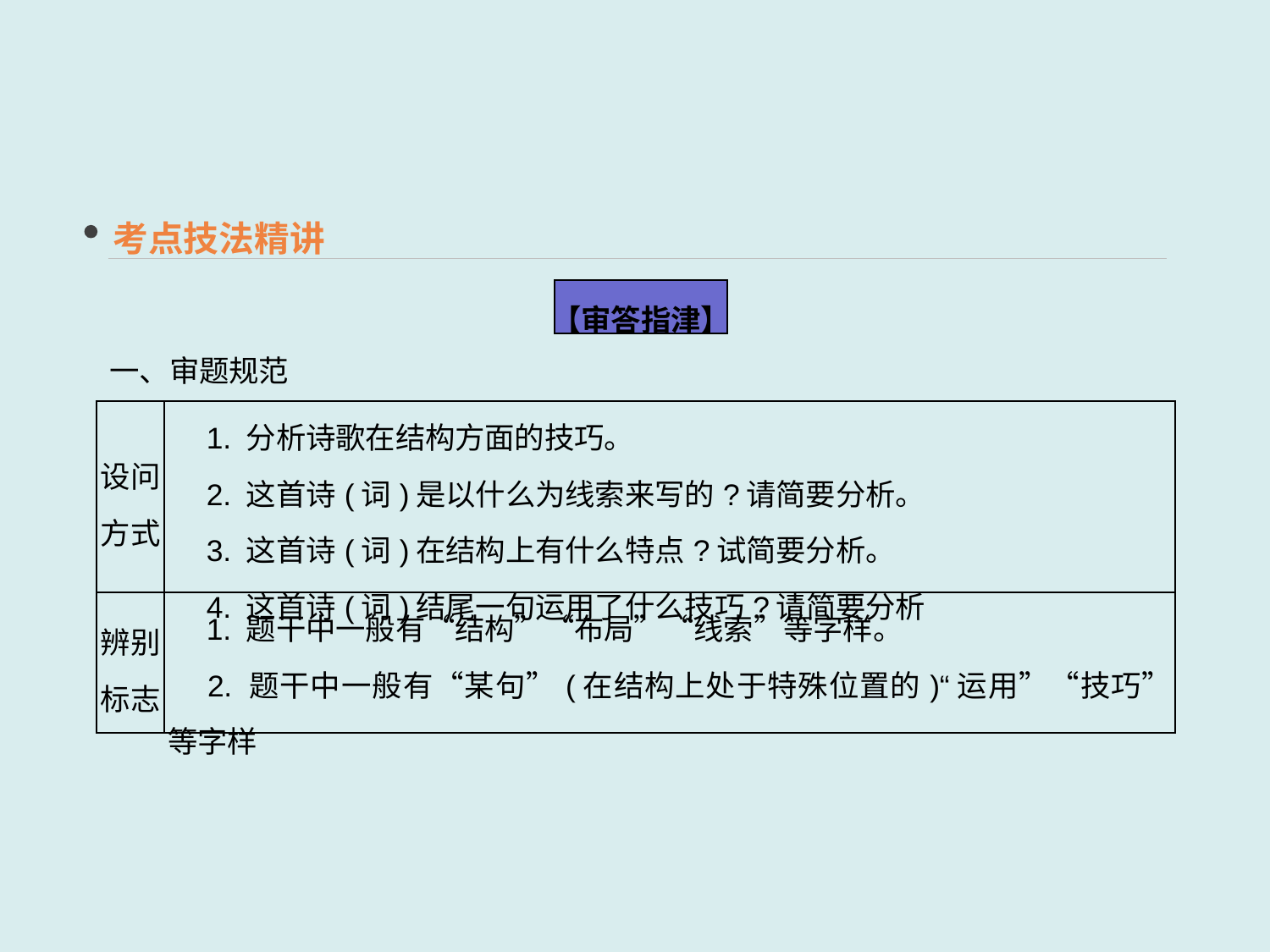

考点技法精讲

【审答指津】

一、审题规范

| 设问 方式 | 1. 分析诗歌在结构方面的技巧。 　2. 这首诗(词)是以什么为线索来写的?请简要分析。 　3. 这首诗(词)在结构上有什么特点?试简要分析。 　4. 这首诗(词)结尾一句运用了什么技巧?请简要分析 |
| --- | --- |
| 辨别标志 | 1. 题干中一般有“结构”“布局”“线索”等字样。 　2. 题干中一般有“某句”(在结构上处于特殊位置的)“运用”“技巧”等字样 |